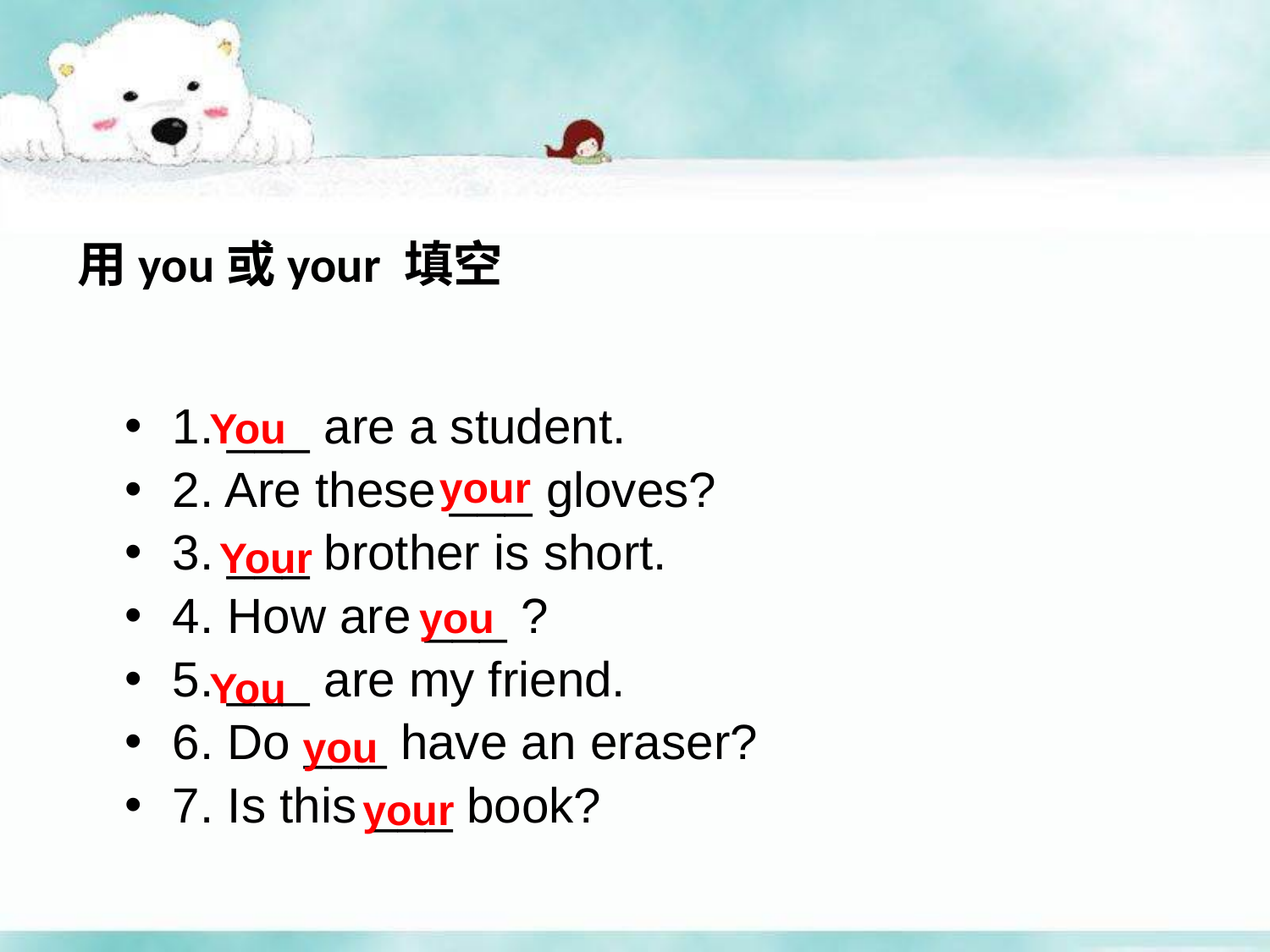

用you或your 填空
1. ___ are a student.
2. Are these ___ gloves?
3. ___ brother is short.
4. How are ___ ?
5. ___ are my friend.
6. Do ___ have an eraser?
7. Is this ___ book?

You
your
Your
you
You
you
your